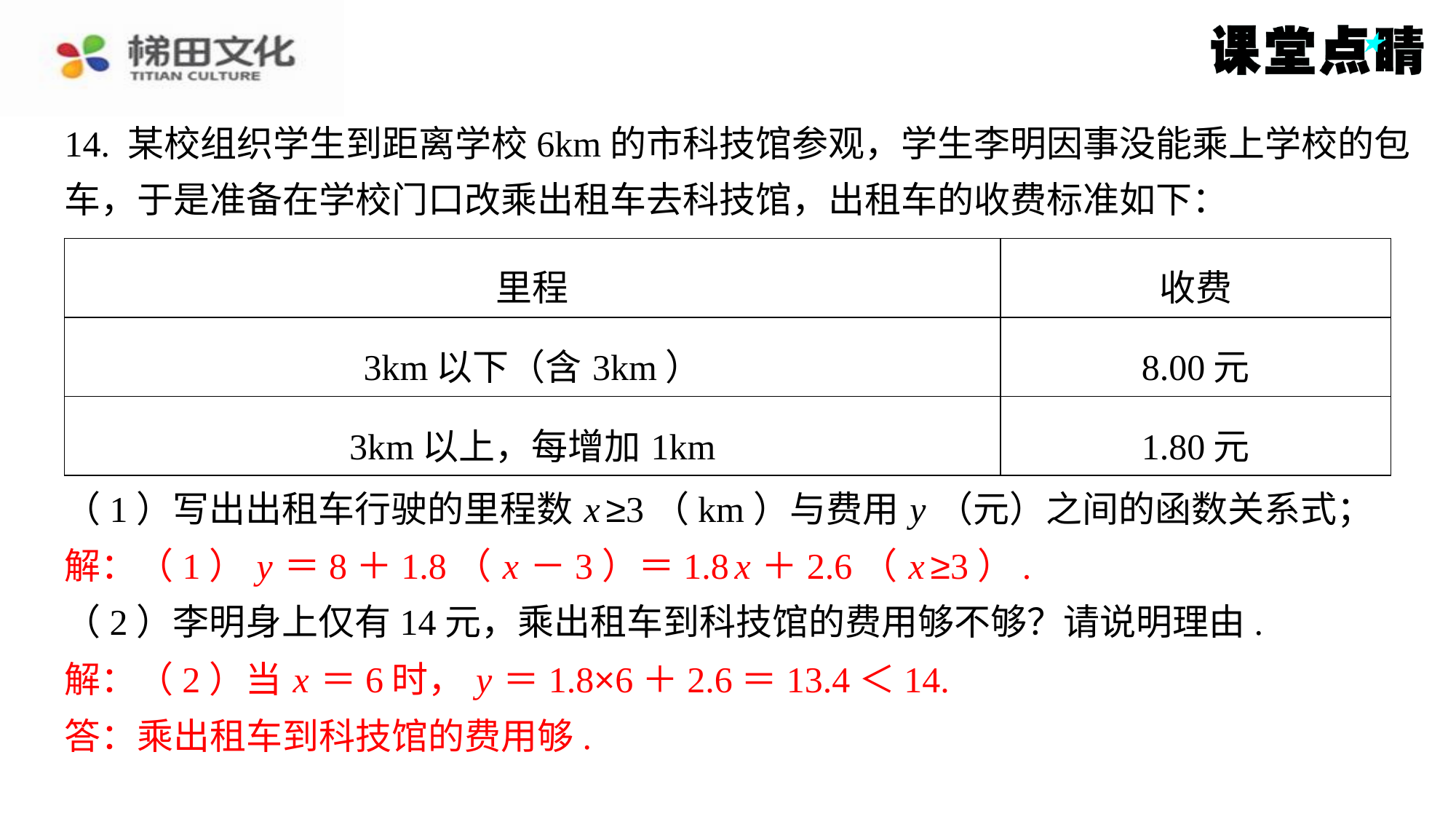

14. 某校组织学生到距离学校6km的市科技馆参观，学生李明因事没能乘上学校的包
车，于是准备在学校门口改乘出租车去科技馆，出租车的收费标准如下：
| 里程 | 收费 |
| --- | --- |
| 3km以下（含3km） | 8.00元 |
| 3km以上，每增加1km | 1.80元 |
（1）写出出租车行驶的里程数 x ≥3（km）与费用 y （元）之间的函数关系式；
解：（1） y ＝8＋1.8（ x －3）＝1.8 x ＋2.6（ x ≥3）.
（2）李明身上仅有14元，乘出租车到科技馆的费用够不够？请说明理由.
解：（2）当 x ＝6时， y ＝1.8×6＋2.6＝13.4＜14.
答：乘出租车到科技馆的费用够.
解：（1） y ＝8＋1.8（ x －3）＝1.8 x ＋2.6（ x ≥3）.
解：（2）当 x ＝6时， y ＝1.8×6＋2.6＝13.4＜14.
答：乘出租车到科技馆的费用够.